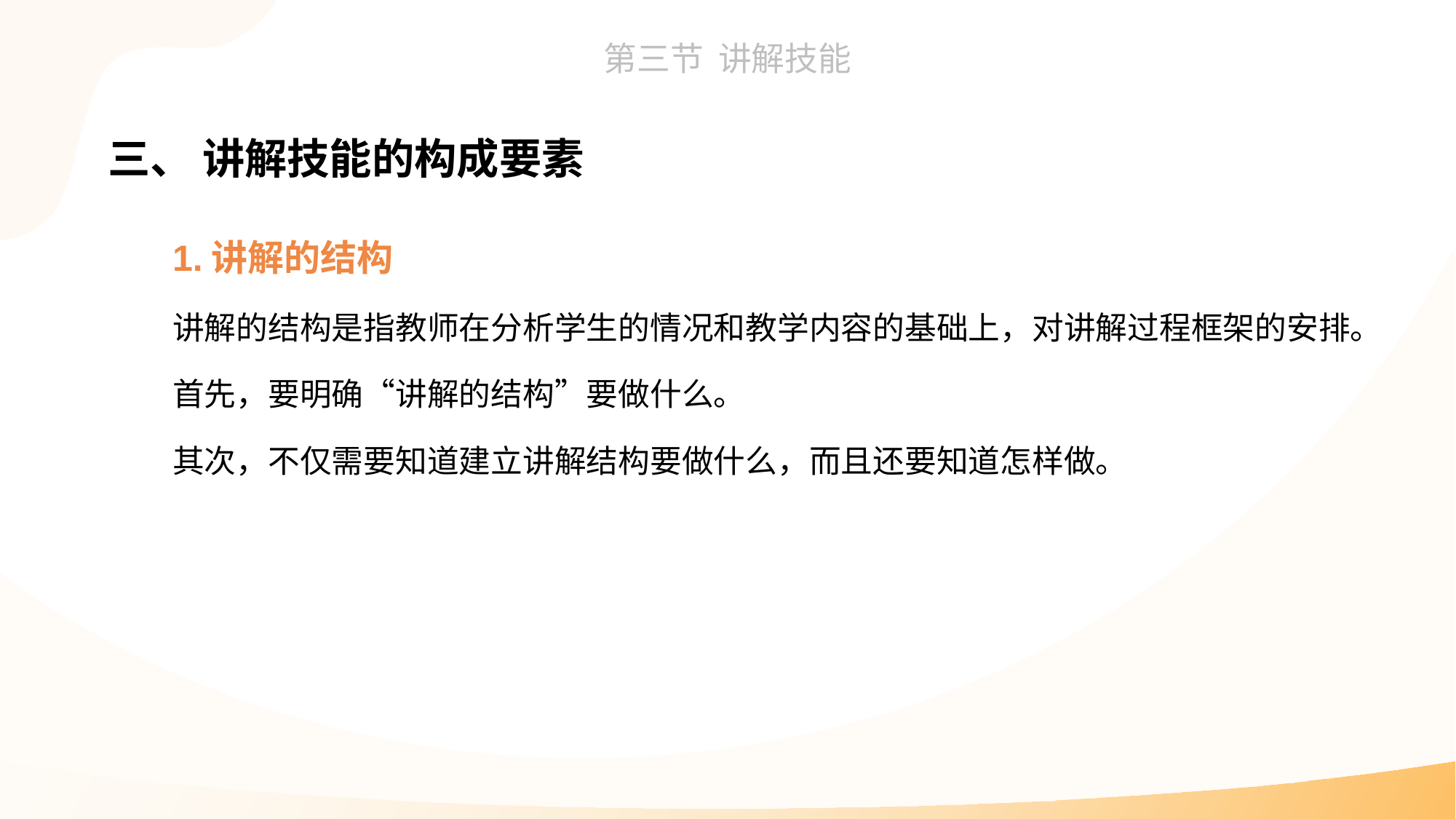

三、 讲解技能的构成要素
1.讲解的结构
讲解的结构是指教师在分析学生的情况和教学内容的基础上，对讲解过程框架的安排。
首先，要明确“讲解的结构”要做什么。
其次，不仅需要知道建立讲解结构要做什么，而且还要知道怎样做。